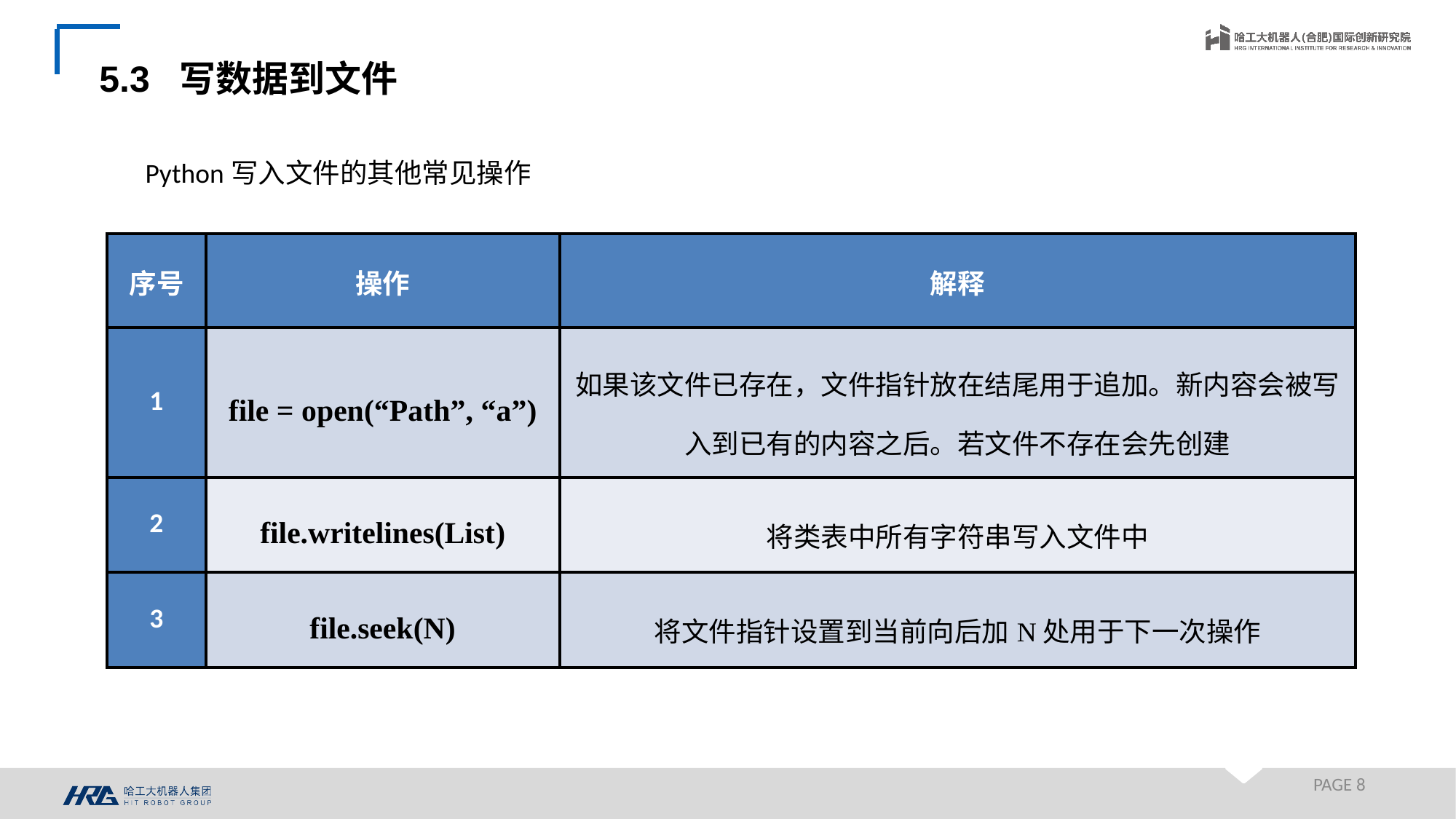

5.3  写数据到文件
Python写入文件的其他常见操作
| 序号 | 操作 | 解释 |
| --- | --- | --- |
| 1 | file = open(“Path”, “a”) | 如果该文件已存在，文件指针放在结尾用于追加。新内容会被写入到已有的内容之后。若文件不存在会先创建 |
| 2 | file.writelines(List) | 将类表中所有字符串写入文件中 |
| 3 | file.seek(N) | 将文件指针设置到当前向后加N处用于下一次操作 |